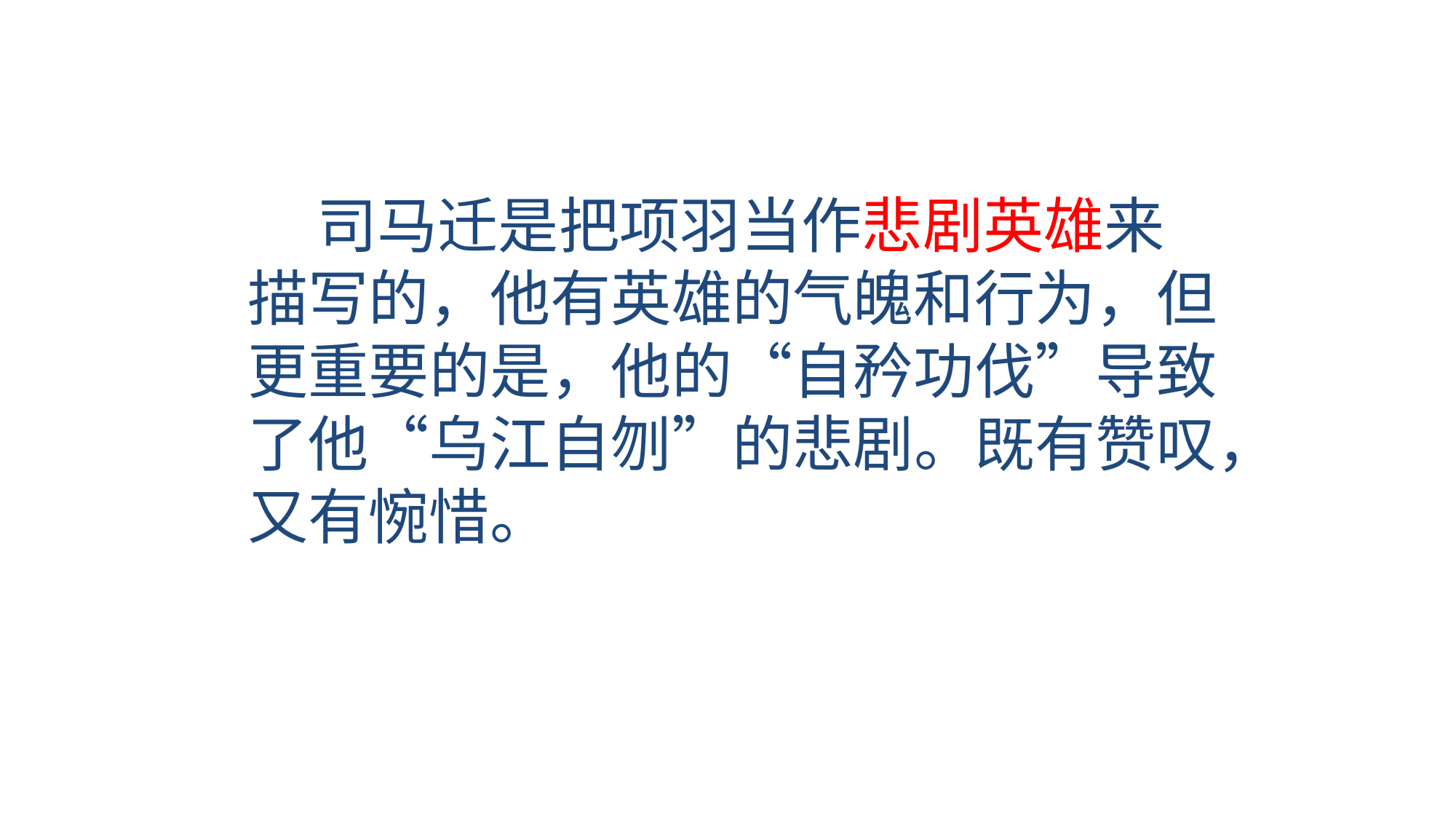

司马迁是把项羽当作悲剧英雄来
描写的，他有英雄的气魄和行为，但
更重要的是，他的“自矜功伐”导致
了他“乌江自刎”的悲剧。既有赞叹，
又有惋惜。